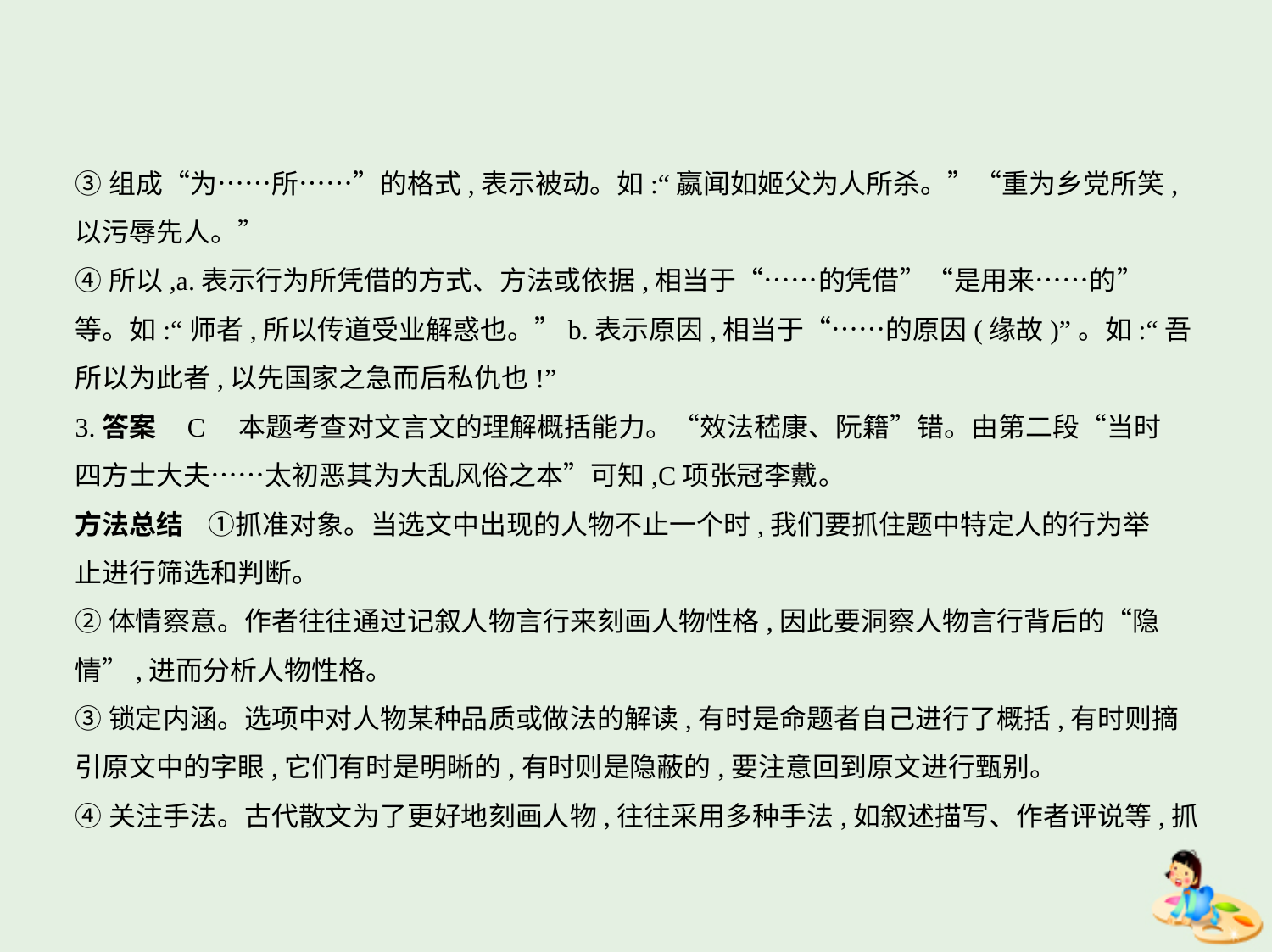

③组成“为……所……”的格式,表示被动。如:“嬴闻如姬父为人所杀。”“重为乡党所笑,
以污辱先人。”
④所以,a.表示行为所凭借的方式、方法或依据,相当于“……的凭借”“是用来……的”
等。如:“师者,所以传道受业解惑也。”b.表示原因,相当于“……的原因(缘故)”。如:“吾
所以为此者,以先国家之急而后私仇也!”
3.答案    C　本题考查对文言文的理解概括能力。“效法嵇康、阮籍”错。由第二段“当时
四方士大夫……太初恶其为大乱风俗之本”可知,C项张冠李戴。
方法总结    ①抓准对象。当选文中出现的人物不止一个时,我们要抓住题中特定人的行为举
止进行筛选和判断。
②体情察意。作者往往通过记叙人物言行来刻画人物性格,因此要洞察人物言行背后的“隐
情”,进而分析人物性格。
③锁定内涵。选项中对人物某种品质或做法的解读,有时是命题者自己进行了概括,有时则摘
引原文中的字眼,它们有时是明晰的,有时则是隐蔽的,要注意回到原文进行甄别。
④关注手法。古代散文为了更好地刻画人物,往往采用多种手法,如叙述描写、作者评说等,抓